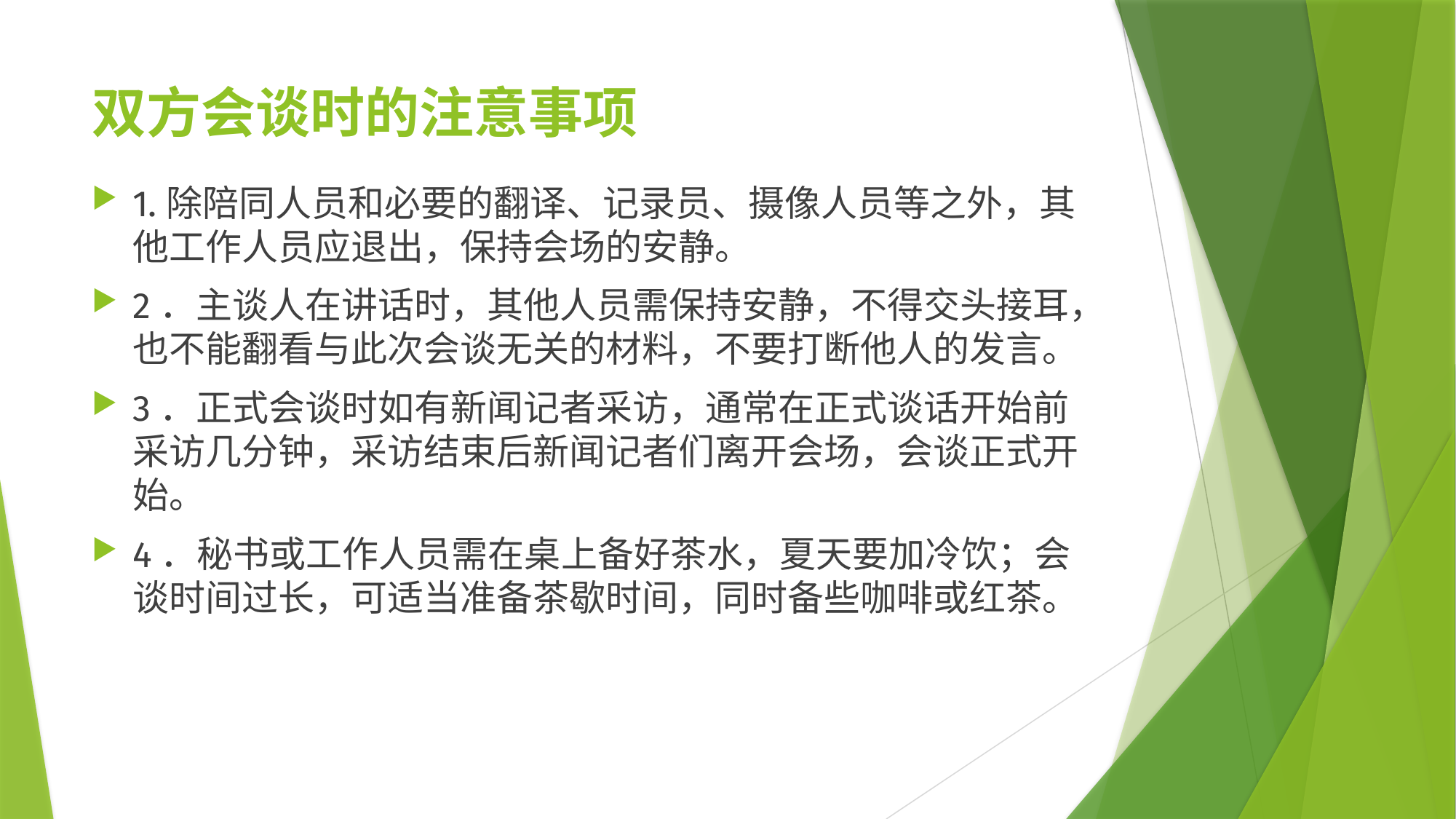

# 双方会谈时的注意事项
1.除陪同人员和必要的翻译、记录员、摄像人员等之外，其他工作人员应退出，保持会场的安静。
2．主谈人在讲话时，其他人员需保持安静，不得交头接耳，也不能翻看与此次会谈无关的材料，不要打断他人的发言。
3．正式会谈时如有新闻记者采访，通常在正式谈话开始前采访几分钟，采访结束后新闻记者们离开会场，会谈正式开始。
4．秘书或工作人员需在桌上备好茶水，夏天要加冷饮；会谈时间过长，可适当准备茶歇时间，同时备些咖啡或红茶。